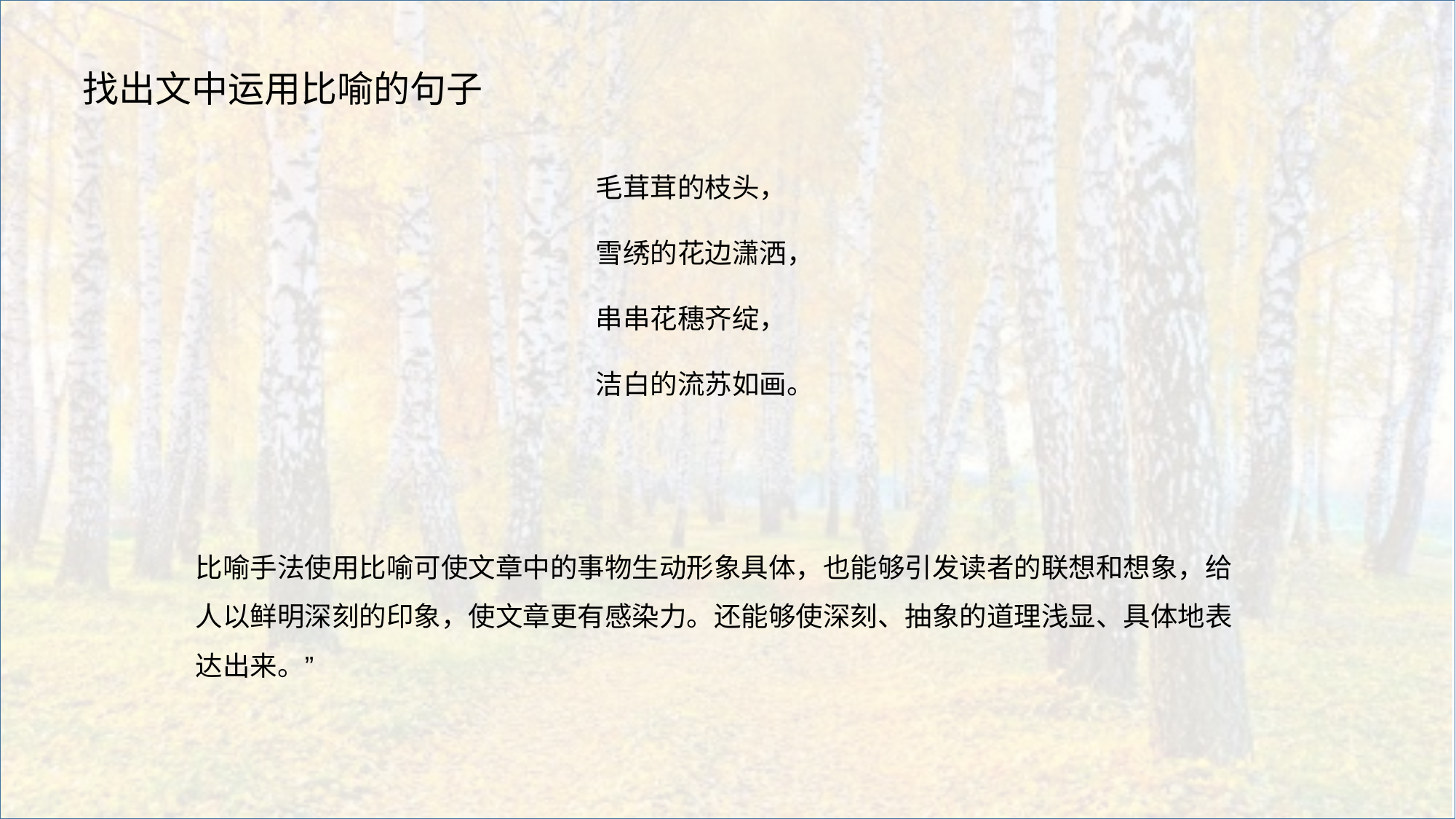

找出文中运用比喻的句子
毛茸茸的枝头，

雪绣的花边潇洒，

串串花穗齐绽，

洁白的流苏如画。
比喻手法使用比喻可使文章中的事物生动形象具体，也能够引发读者的联想和想象，给人以鲜明深刻的印象，使文章更有感染力。还能够使深刻、抽象的道理浅显、具体地表达出来。”